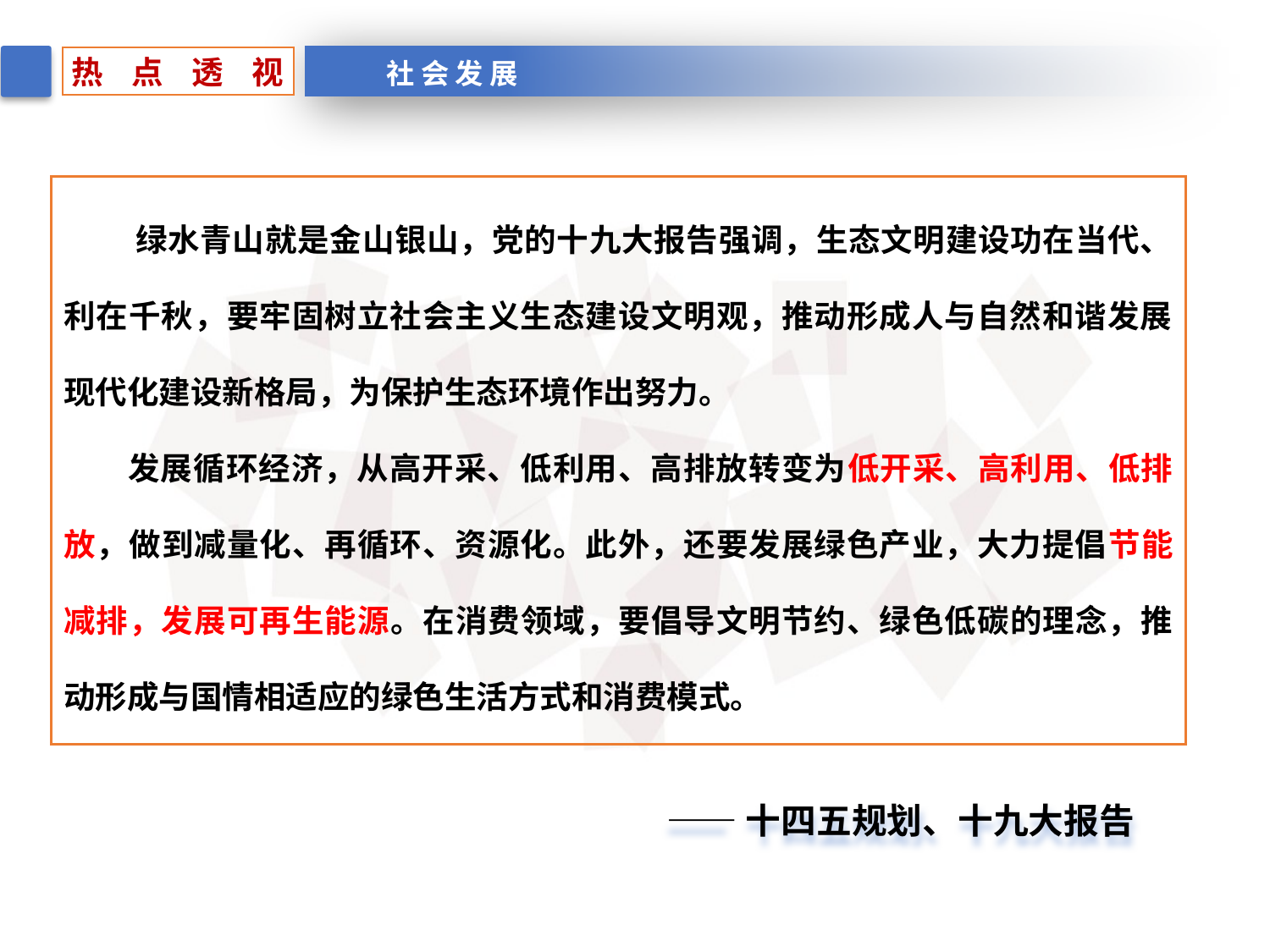

热 点 透 视
社 会 发 展
  绿水青山就是金山银山，党的十九大报告强调，生态文明建设功在当代、利在千秋，要牢固树立社会主义生态建设文明观，推动形成人与自然和谐发展现代化建设新格局，为保护生态环境作出努力。
 发展循环经济，从高开采、低利用、高排放转变为低开采、高利用、低排放，做到减量化、再循环、资源化。此外，还要发展绿色产业，大力提倡节能减排，发展可再生能源。在消费领域，要倡导文明节约、绿色低碳的理念，推动形成与国情相适应的绿色生活方式和消费模式。
   ——十四五规划、十九大报告